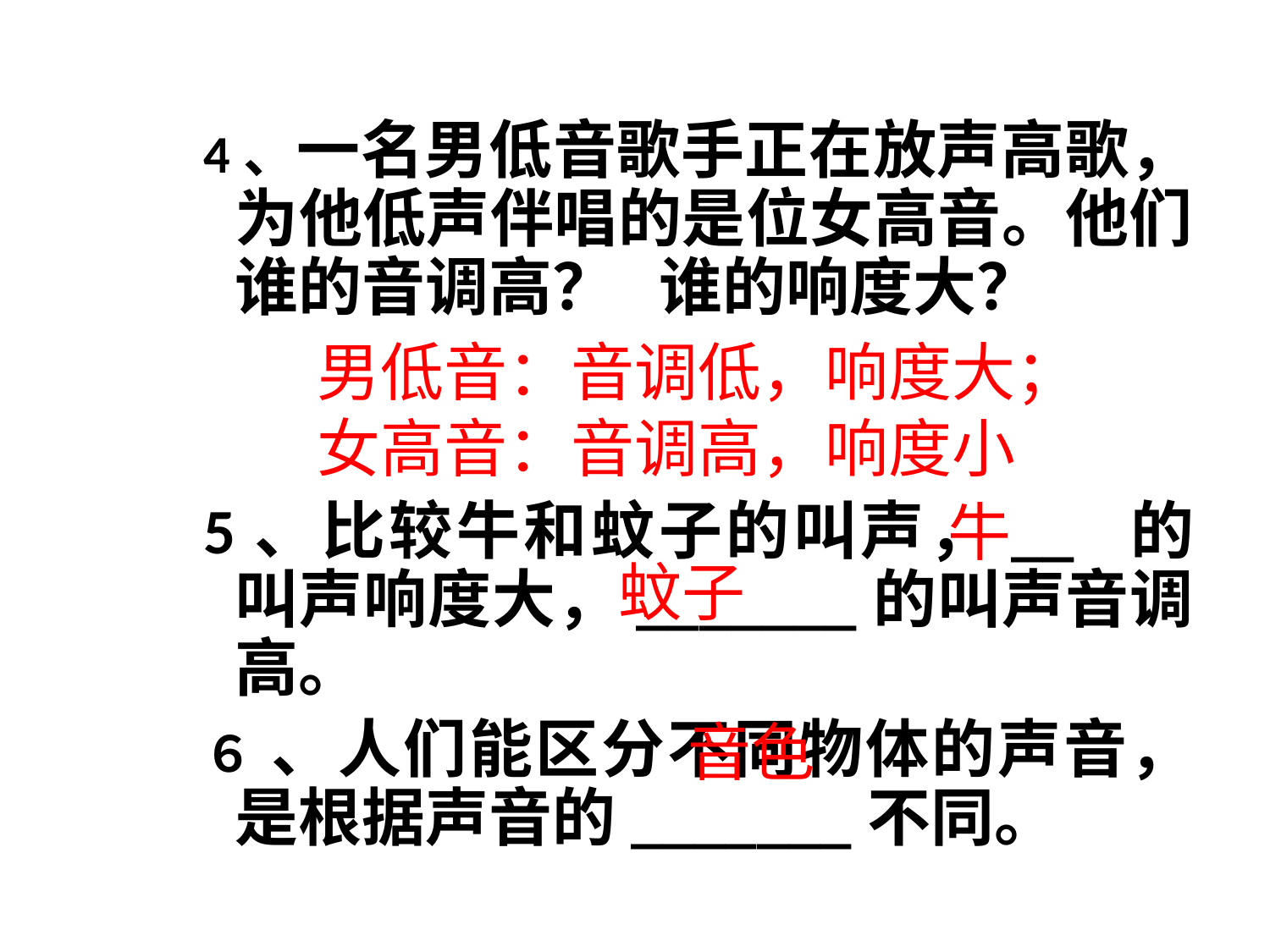

4、一名男低音歌手正在放声高歌，为他低声伴唱的是位女高音。他们谁的音调高？   谁的响度大？

5、比较牛和蚊子的叫声，__  的叫声响度大，_______的叫声音调高。
６ 、人们能区分不同物体的声音，是根据声音的_______不同。

男低音：音调低，响度大；
女高音：音调高，响度小
牛
蚊子
音色